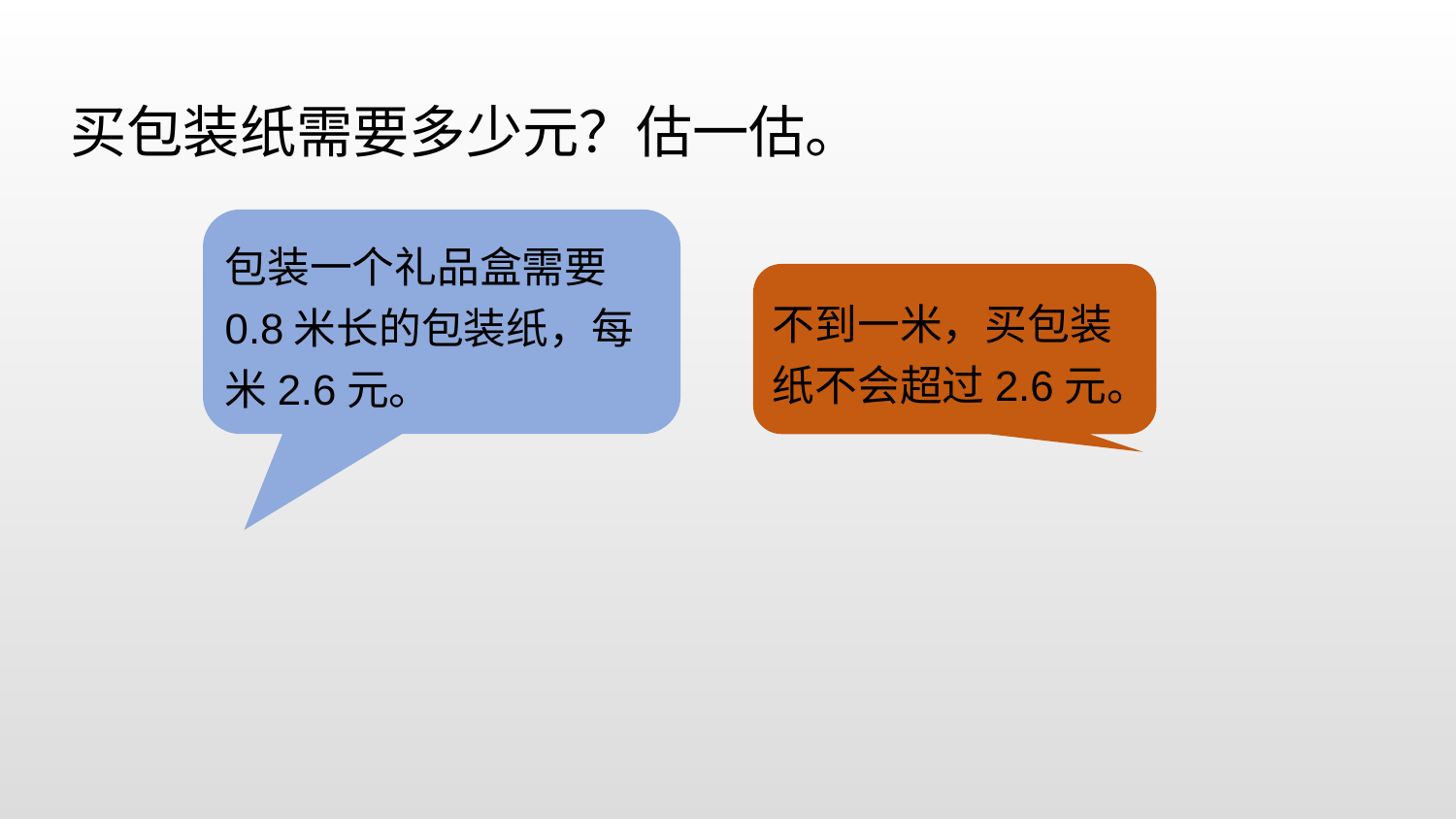

买包装纸需要多少元？估一估。
包装一个礼品盒需要0.8米长的包装纸，每米2.6元。
不到一米，买包装纸不会超过2.6元。